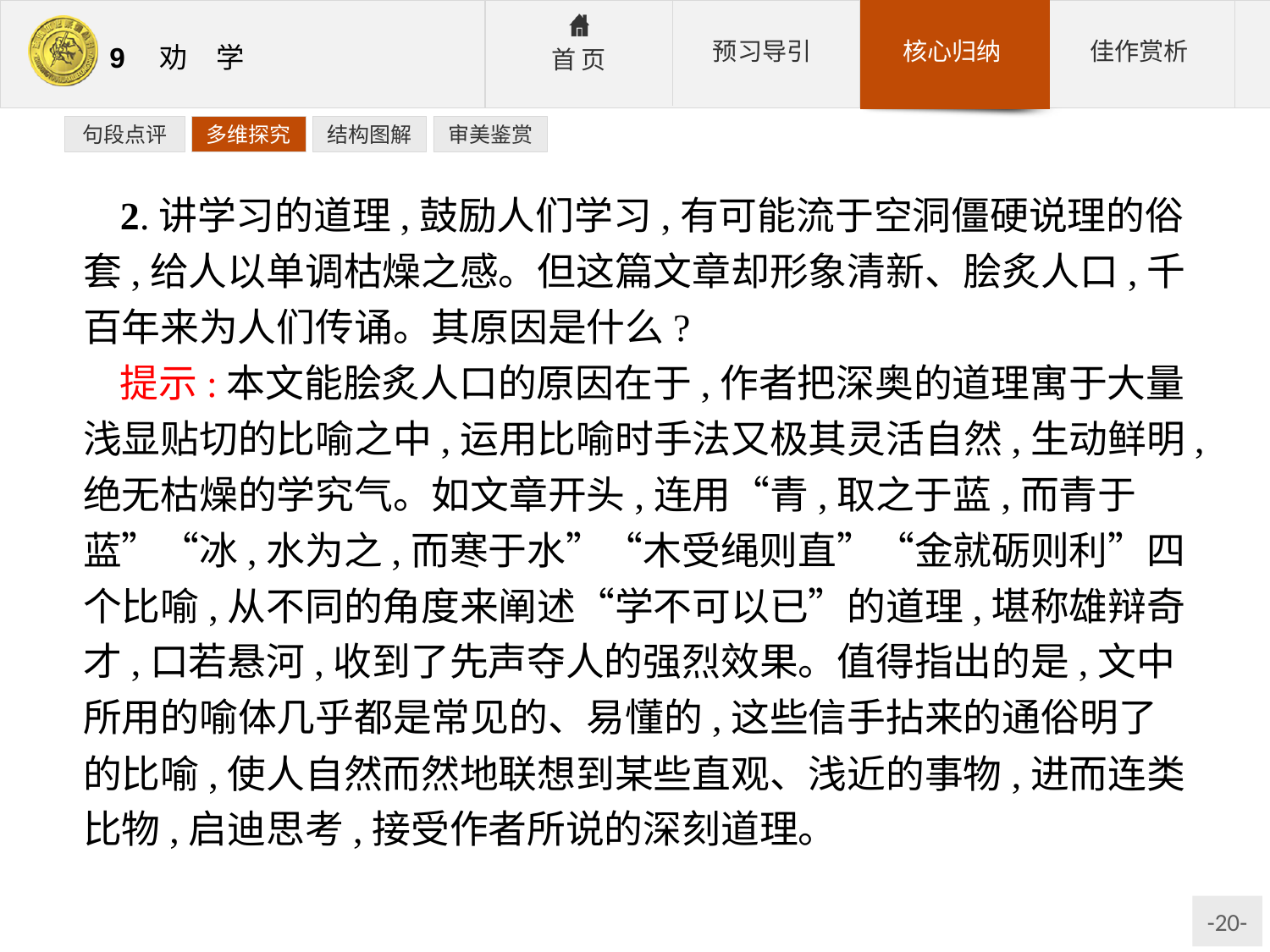

句段点评
多维探究
结构图解
审美鉴赏
2.讲学习的道理,鼓励人们学习,有可能流于空洞僵硬说理的俗套,给人以单调枯燥之感。但这篇文章却形象清新、脍炙人口,千百年来为人们传诵。其原因是什么?
提示:本文能脍炙人口的原因在于,作者把深奥的道理寓于大量浅显贴切的比喻之中,运用比喻时手法又极其灵活自然,生动鲜明,绝无枯燥的学究气。如文章开头,连用“青,取之于蓝,而青于蓝”“冰,水为之,而寒于水”“木受绳则直”“金就砺则利”四个比喻,从不同的角度来阐述“学不可以已”的道理,堪称雄辩奇才,口若悬河,收到了先声夺人的强烈效果。值得指出的是,文中所用的喻体几乎都是常见的、易懂的,这些信手拈来的通俗明了的比喻,使人自然而然地联想到某些直观、浅近的事物,进而连类比物,启迪思考,接受作者所说的深刻道理。